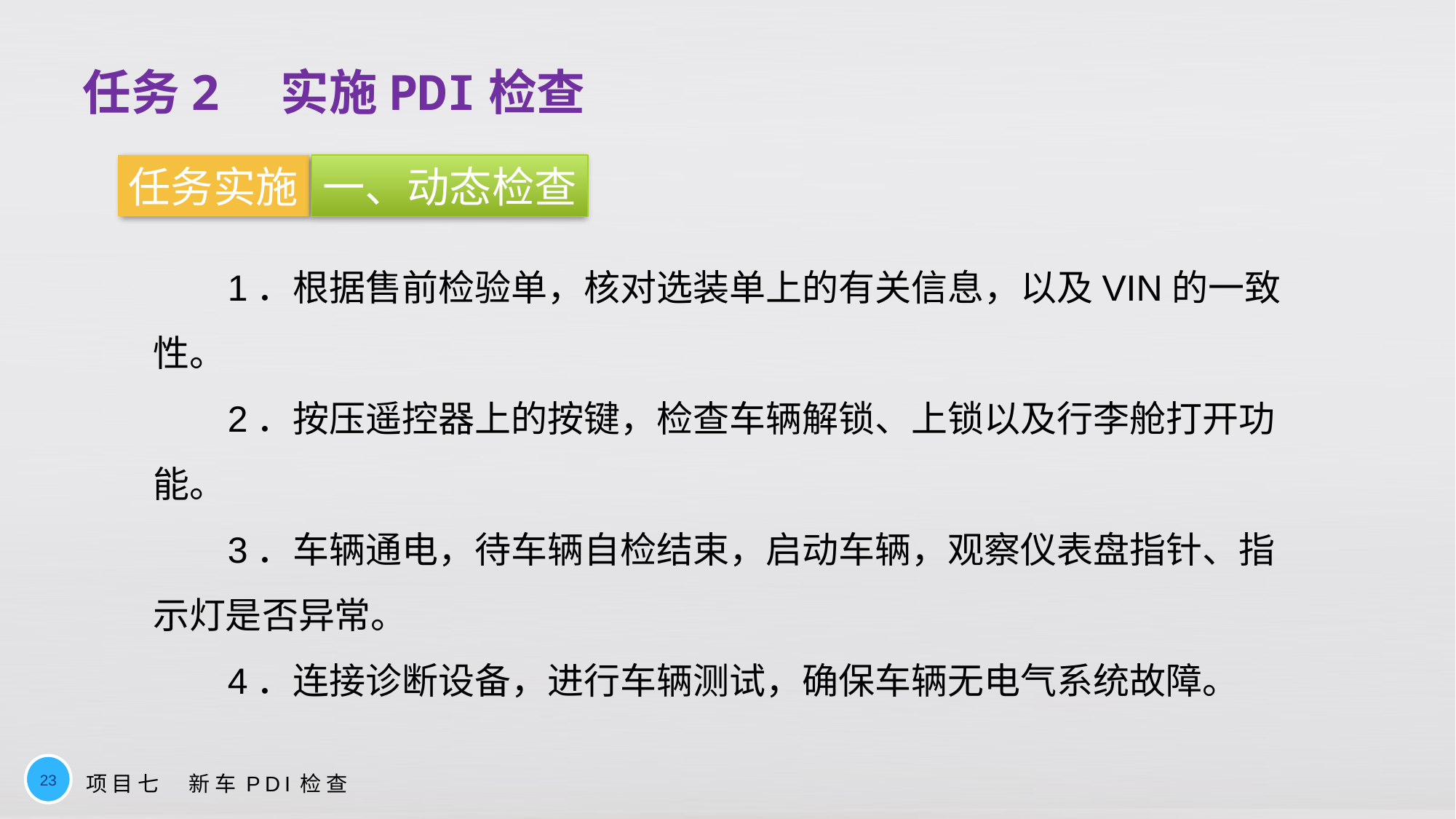

任务2　实施PDI检查
任务实施
一、动态检查
1．根据售前检验单，核对选装单上的有关信息，以及VIN的一致性。
2．按压遥控器上的按键，检查车辆解锁、上锁以及行李舱打开功能。
3．车辆通电，待车辆自检结束，启动车辆，观察仪表盘指针、指示灯是否异常。
4．连接诊断设备，进行车辆测试，确保车辆无电气系统故障。
23